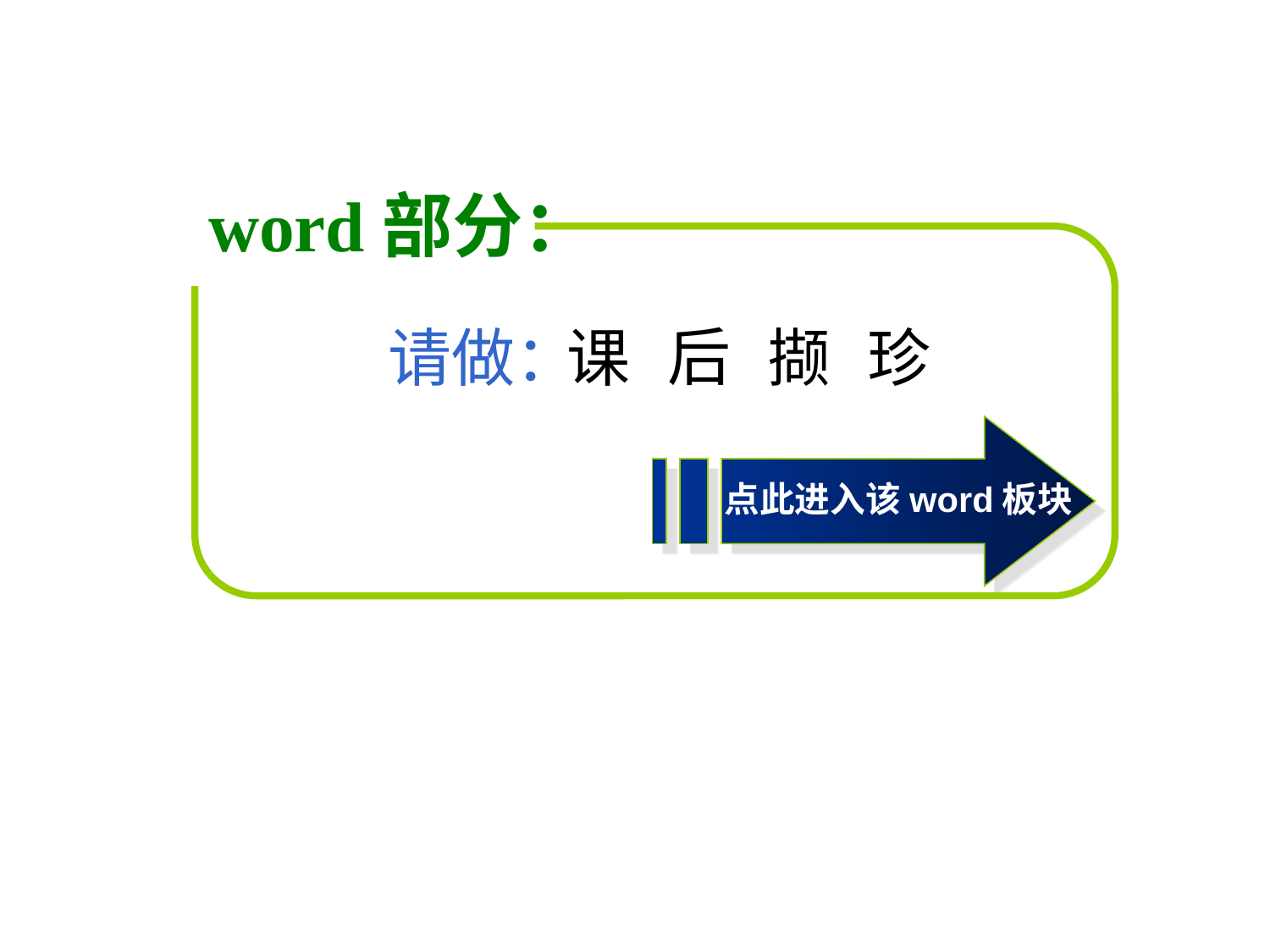

word部分：

后
课
撷
珍
请做：

点此进入该word板块